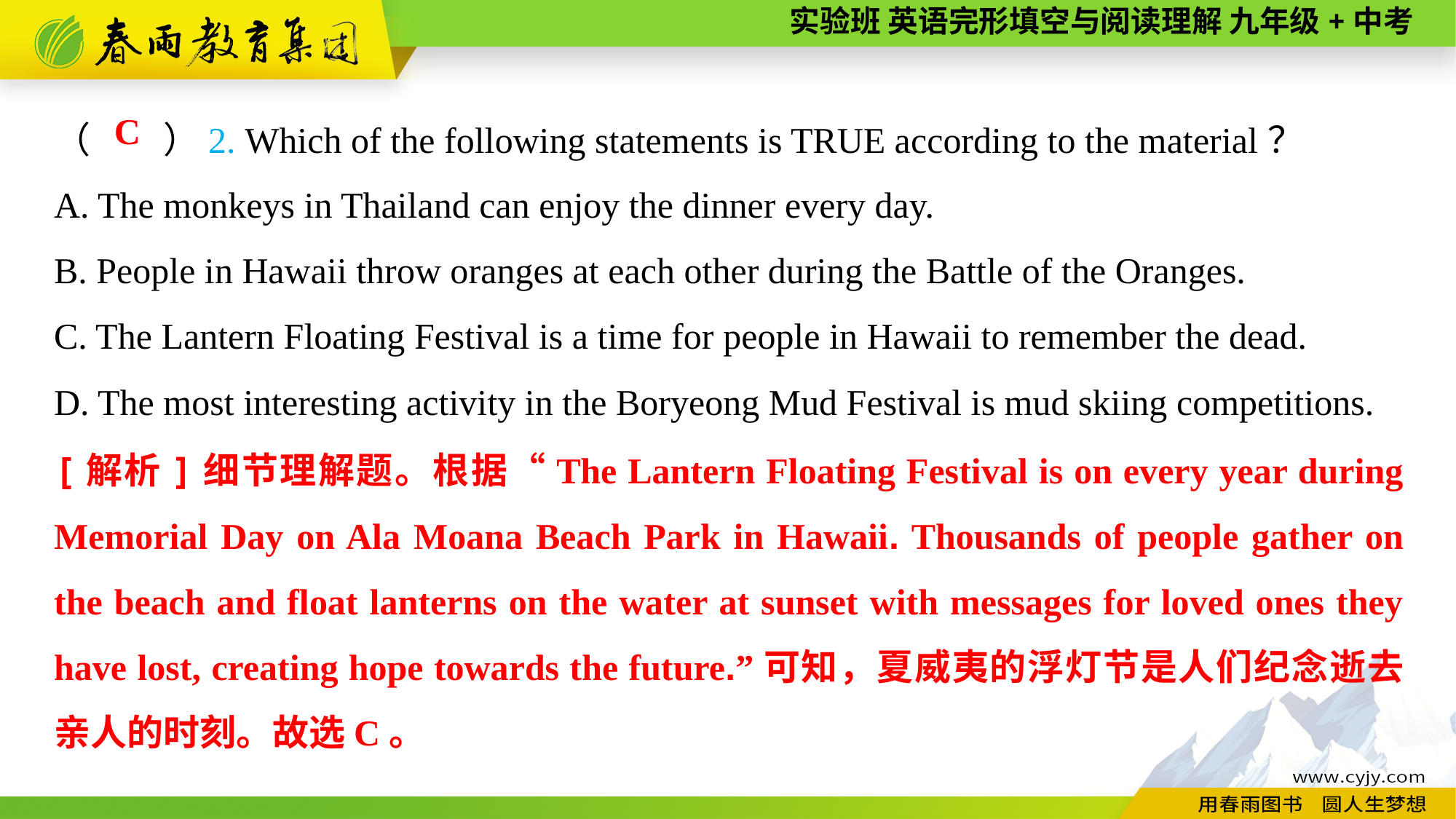

（　　）2. Which of the following statements is TRUE according to the material？
A. The monkeys in Thailand can enjoy the dinner every day.
B. People in Hawaii throw oranges at each other during the Battle of the Oranges.
C. The Lantern Floating Festival is a time for people in Hawaii to remember the dead.
D. The most interesting activity in the Boryeong Mud Festival is mud skiing competitions.
C
[解析]细节理解题。根据“The Lantern Floating Festival is on every year during Memorial Day on Ala Moana Beach Park in Hawaii. Thousands of people gather on the beach and float lanterns on the water at sunset with messages for loved ones they have lost, creating hope towards the future.”可知，夏威夷的浮灯节是人们纪念逝去亲人的时刻。故选C。